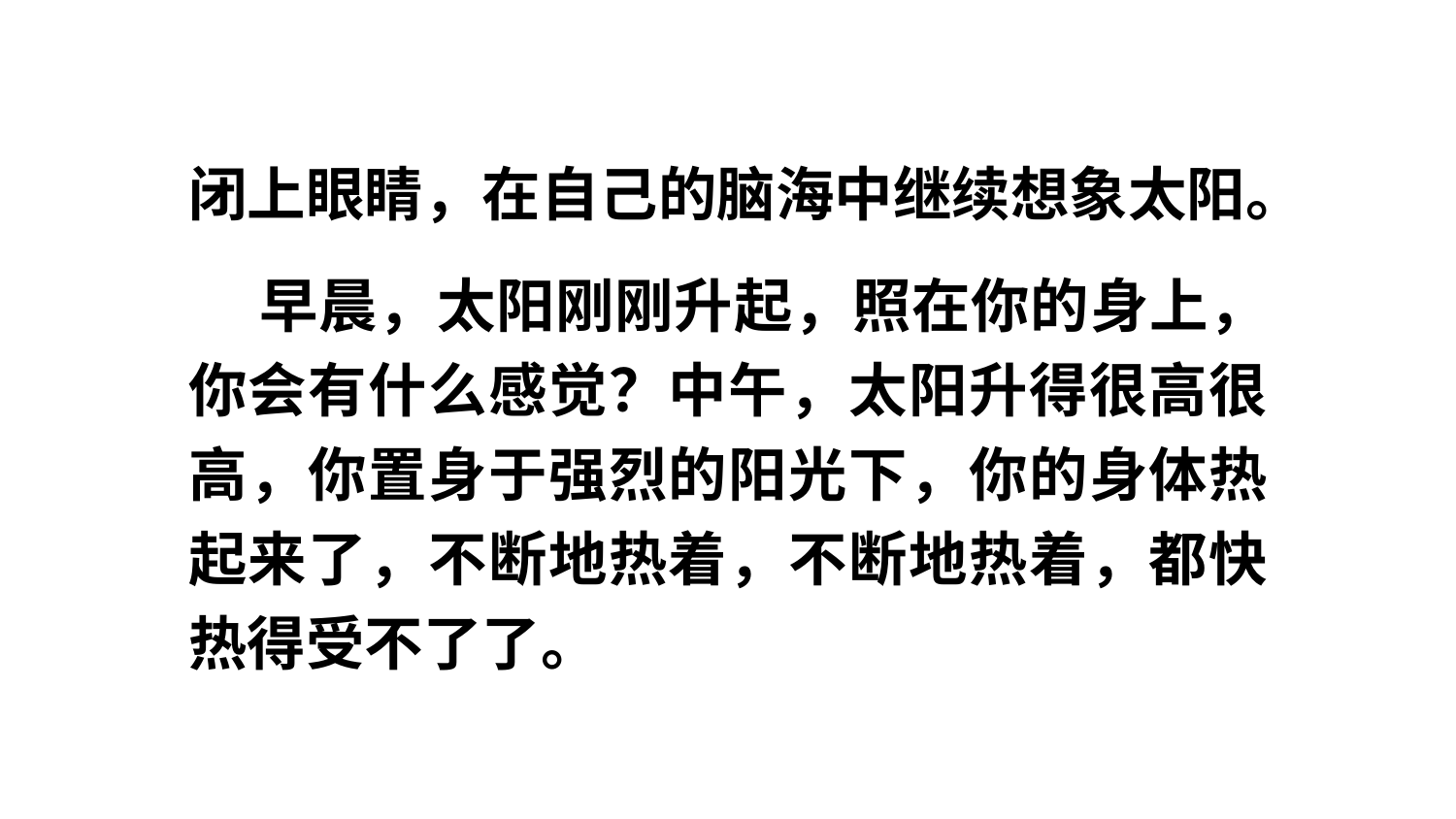

闭上眼睛，在自己的脑海中继续想象太阳。
    早晨，太阳刚刚升起，照在你的身上，你会有什么感觉？中午，太阳升得很高很高，你置身于强烈的阳光下，你的身体热起来了，不断地热着，不断地热着，都快热得受不了了。